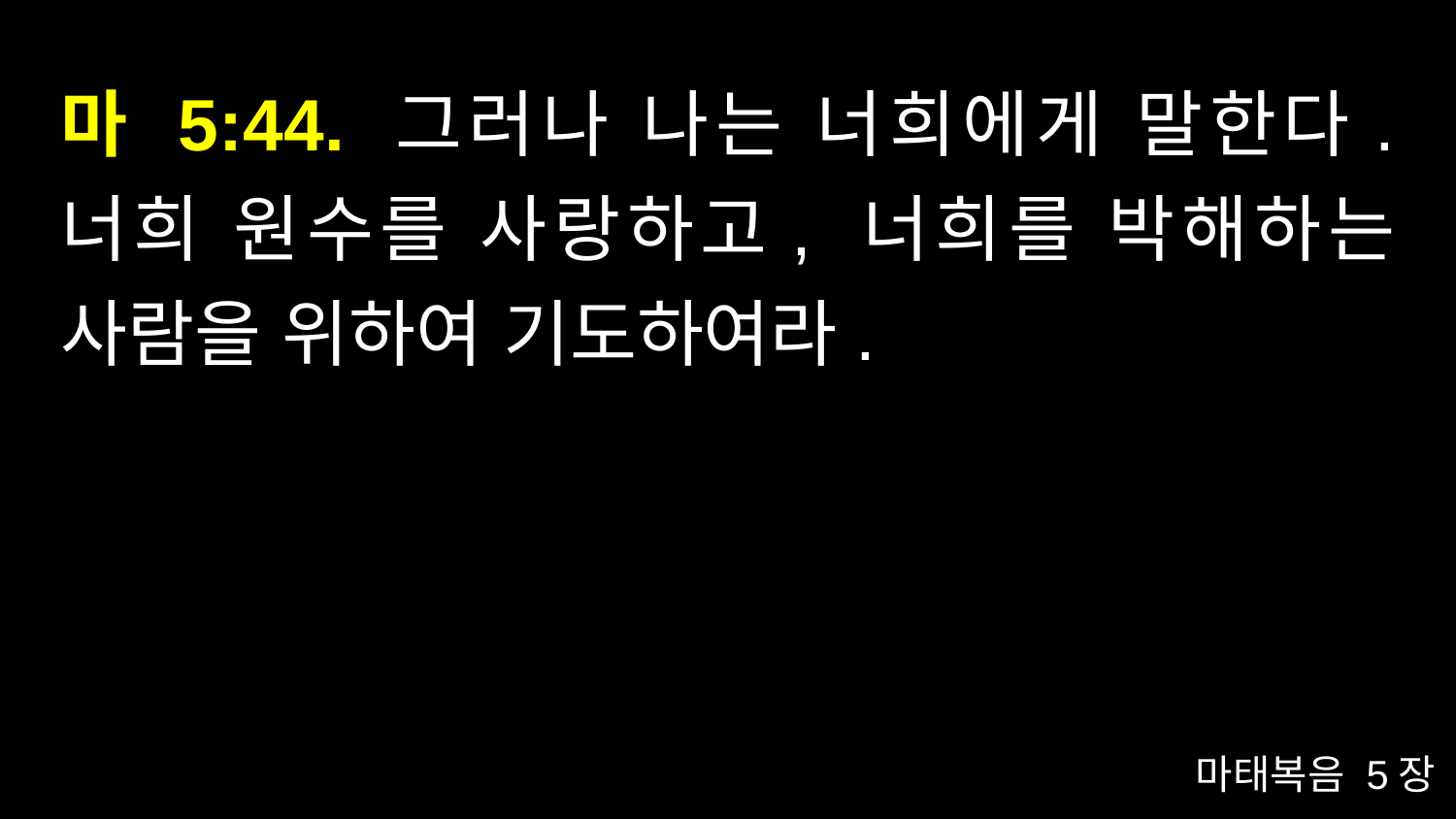

# 마 5:44. 그러나 나는 너희에게 말한다. 너희 원수를 사랑하고, 너희를 박해하는 사람을 위하여 기도하여라.
마태복음 5장